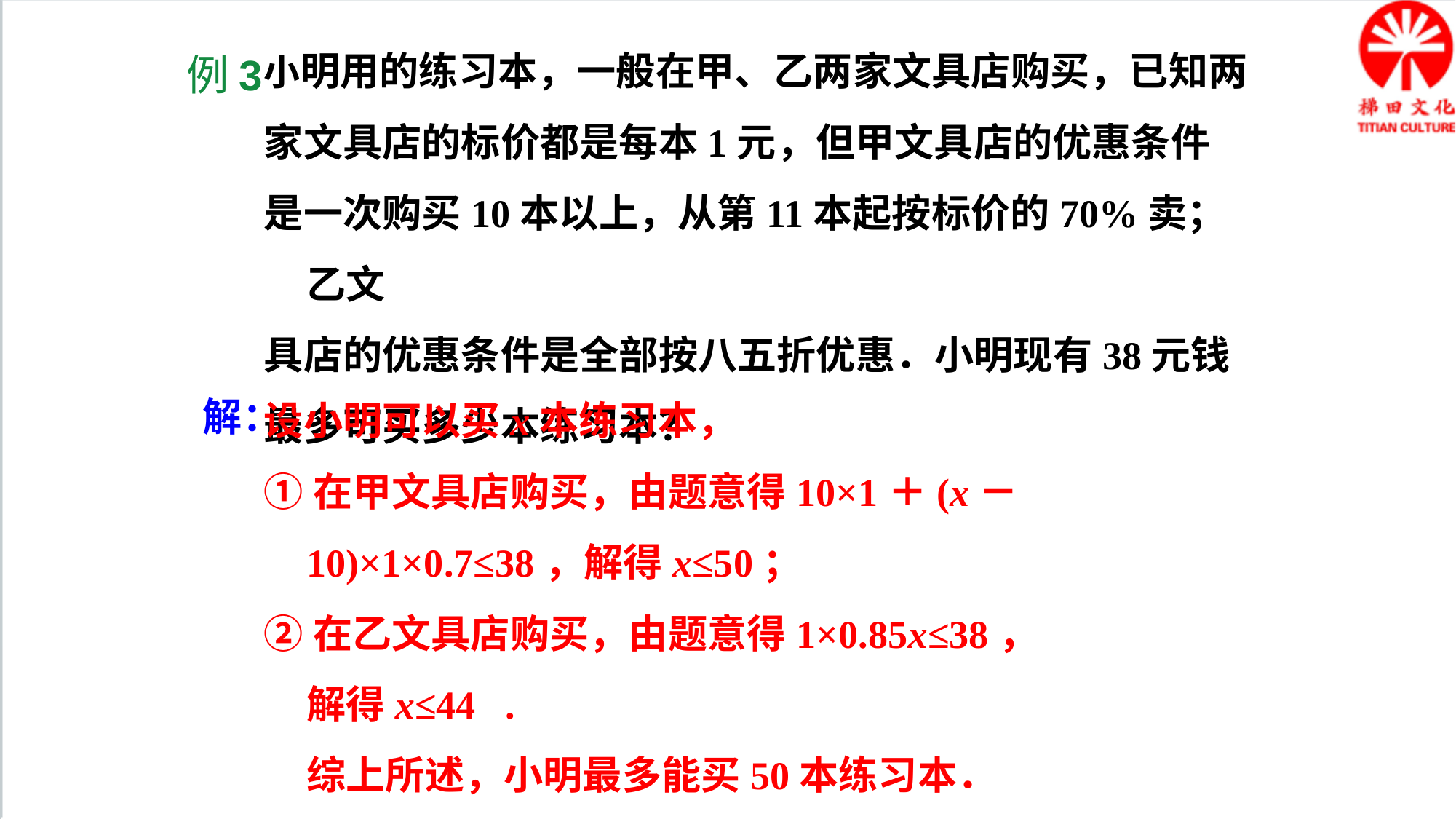

小明用的练习本，一般在甲、乙两家文具店购买，已知两
家文具店的标价都是每本1元，但甲文具店的优惠条件
是一次购买10本以上，从第11本起按标价的70%卖；乙文
具店的优惠条件是全部按八五折优惠．小明现有38元钱
最多可买多少本练习本？
例3
设小明可以买x本练习本，
①在甲文具店购买，由题意得10×1＋(x－10)×1×0.7≤38，解得x≤50；
②在乙文具店购买，由题意得1×0.85x≤38，
解得x≤44   .
综上所述，小明最多能买50本练习本．
解：